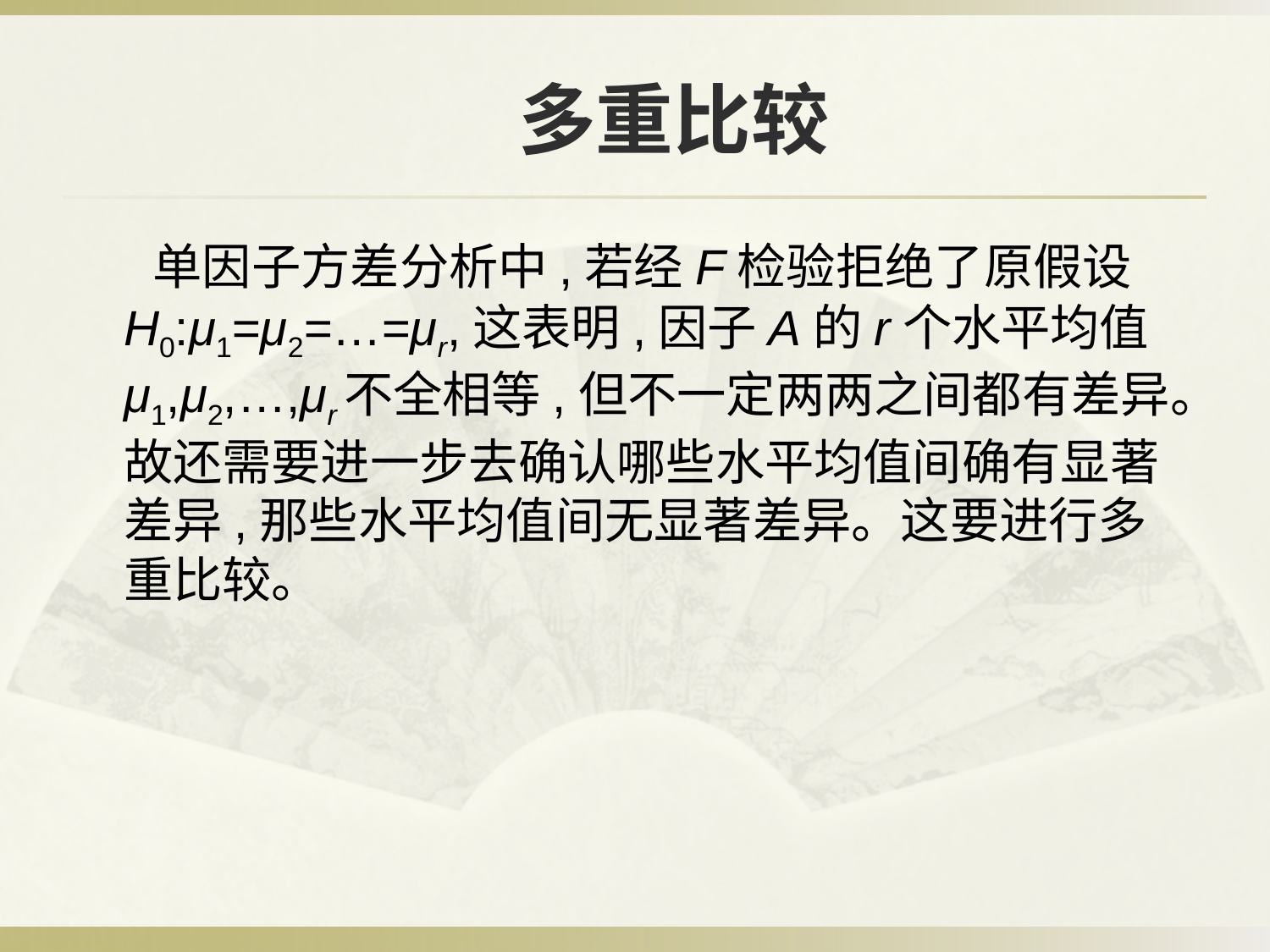

# 多重比较
     单因子方差分析中,若经F检验拒绝了原假设H0:μ1=μ2=…=μr,这表明,因子A的r个水平均值μ1,μ2,…,μr不全相等,但不一定两两之间都有差异。故还需要进一步去确认哪些水平均值间确有显著差异,那些水平均值间无显著差异。这要进行多重比较。